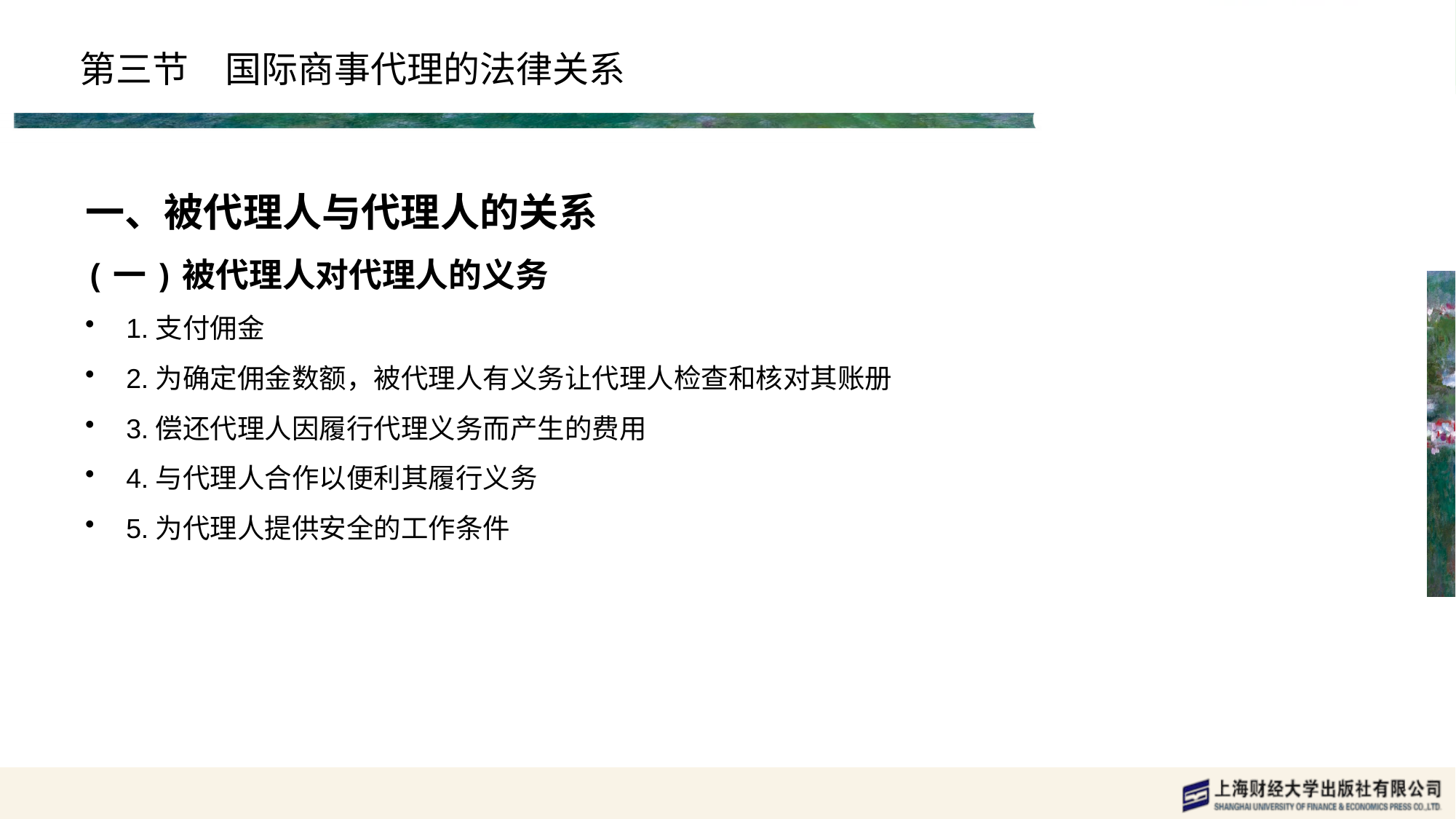

# 第三节　国际商事代理的法律关系
一、被代理人与代理人的关系
(一)被代理人对代理人的义务
1.支付佣金
2.为确定佣金数额，被代理人有义务让代理人检查和核对其账册
3.偿还代理人因履行代理义务而产生的费用
4.与代理人合作以便利其履行义务
5.为代理人提供安全的工作条件